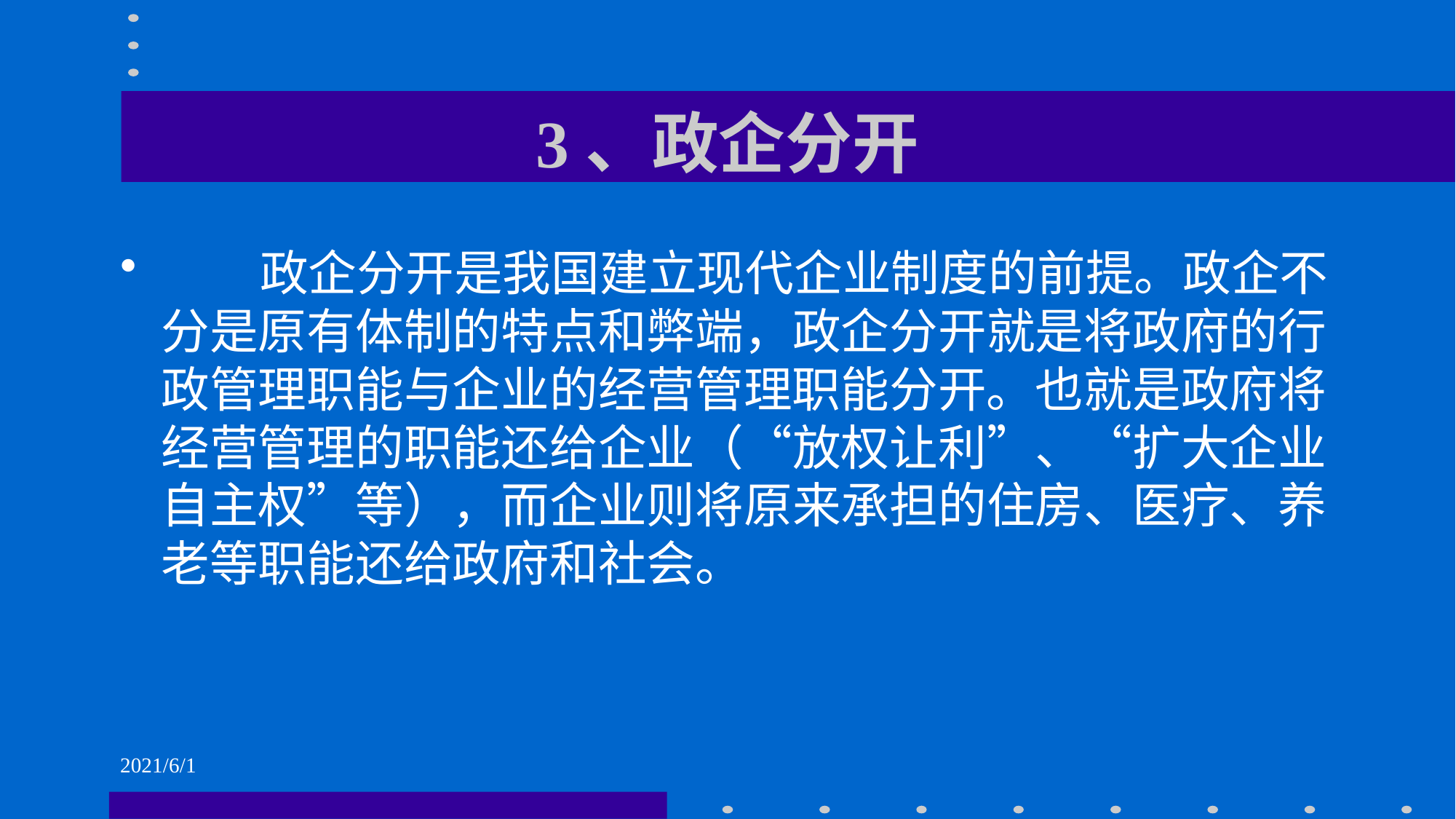

# 3、政企分开
        政企分开是我国建立现代企业制度的前提。政企不分是原有体制的特点和弊端，政企分开就是将政府的行政管理职能与企业的经营管理职能分开。也就是政府将经营管理的职能还给企业（“放权让利”、“扩大企业自主权”等），而企业则将原来承担的住房、医疗、养老等职能还给政府和社会。
2021/6/1